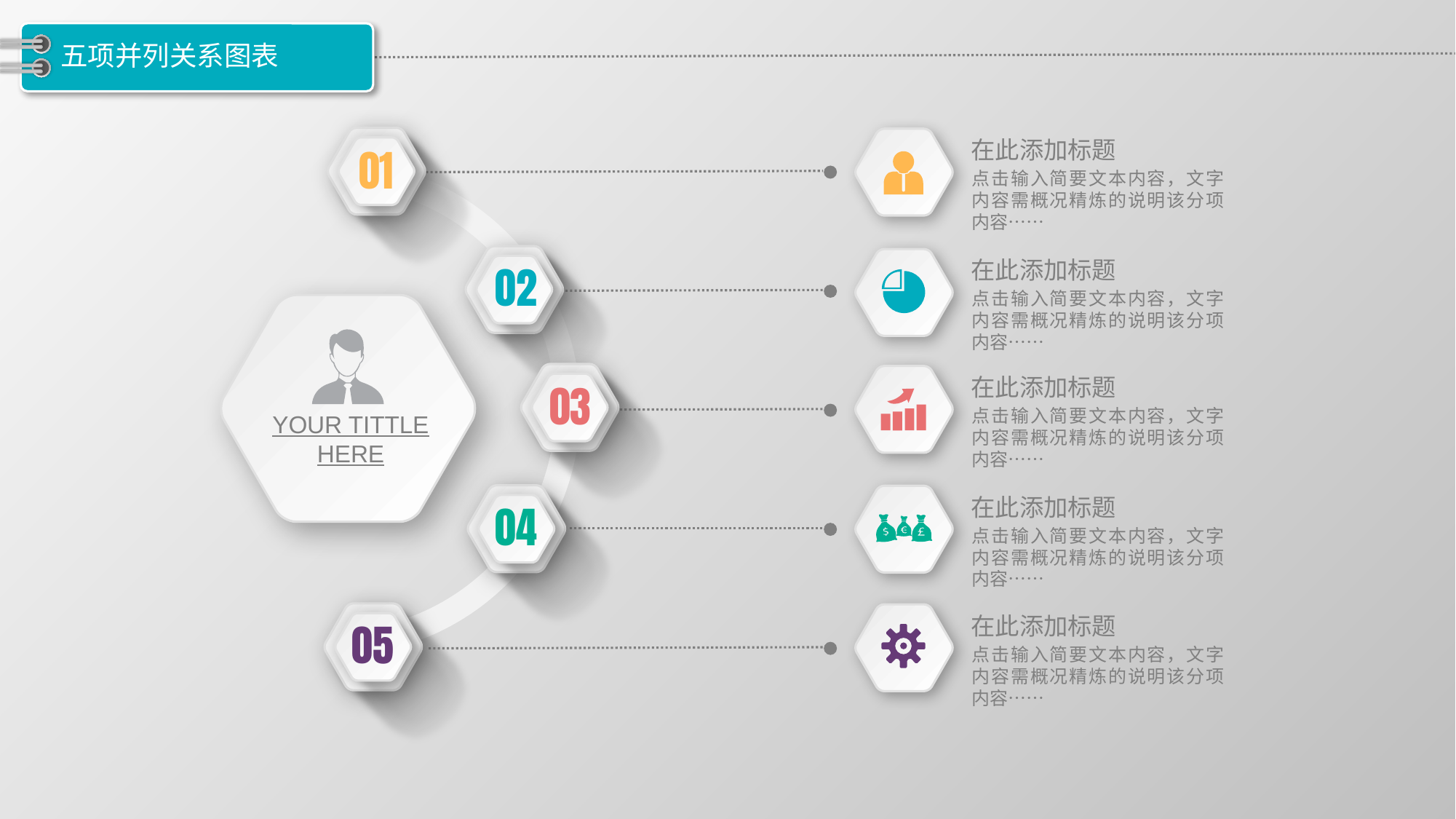

# 五项并列关系图表

01

02

03

YOUR TITTLE HERE

04

05

在此添加标题
点击输入简要文本内容，文字内容需概况精炼的说明该分项内容……

在此添加标题
点击输入简要文本内容，文字内容需概况精炼的说明该分项内容……

在此添加标题
点击输入简要文本内容，文字内容需概况精炼的说明该分项内容……

在此添加标题
点击输入简要文本内容，文字内容需概况精炼的说明该分项内容……

在此添加标题
点击输入简要文本内容，文字内容需概况精炼的说明该分项内容……